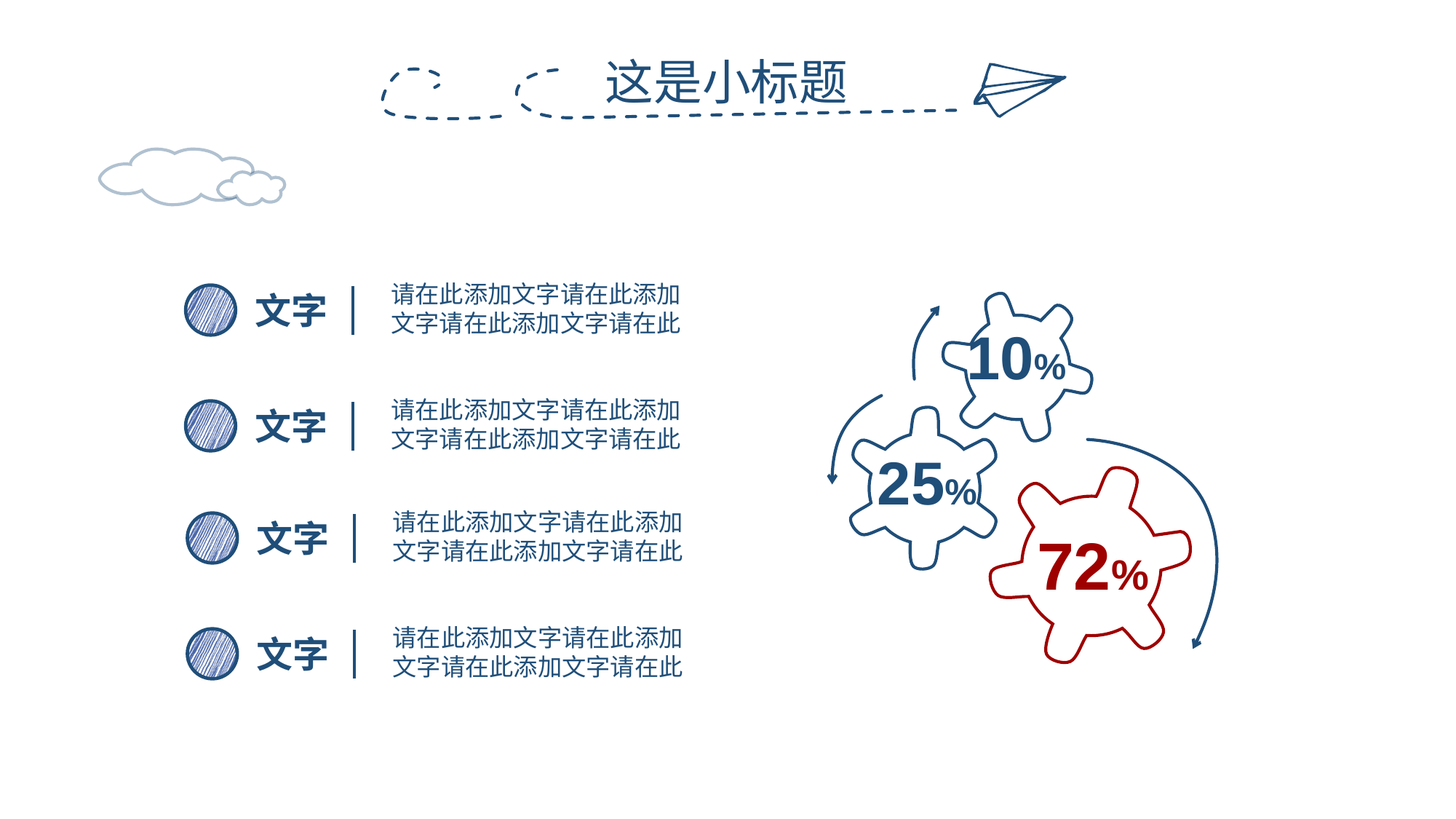

这是小标题

请在此添加文字请在此添加文字请在此添加文字请在此
文字

10%
请在此添加文字请在此添加文字请在此添加文字请在此

文字

25%

请在此添加文字请在此添加文字请在此添加文字请在此
文字

72%
请在此添加文字请在此添加文字请在此添加文字请在此
文字